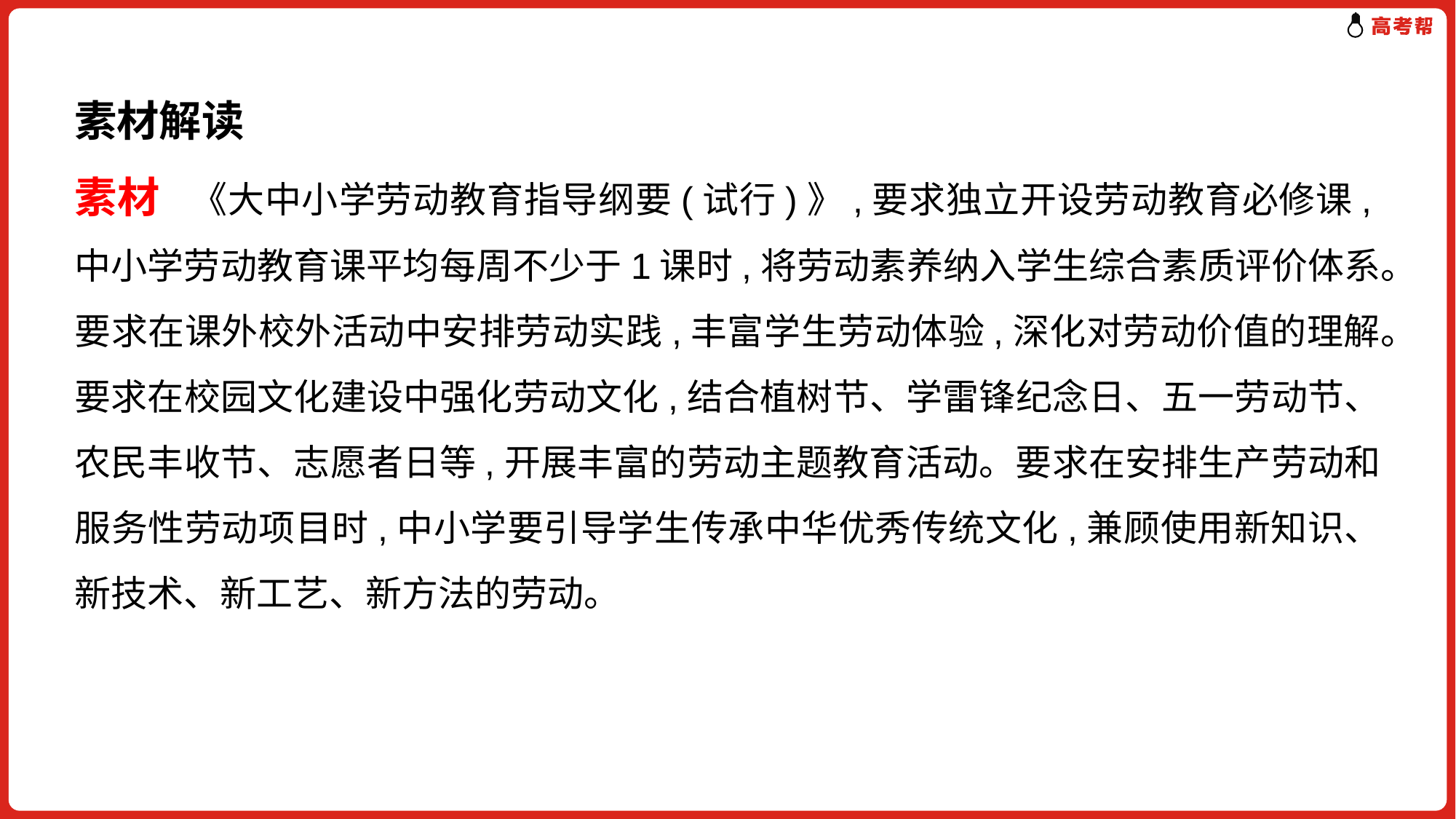

素材解读
素材   《大中小学劳动教育指导纲要(试行)》,要求独立开设劳动教育必修课,中小学劳动教育课平均每周不少于1课时,将劳动素养纳入学生综合素质评价体系。要求在课外校外活动中安排劳动实践,丰富学生劳动体验,深化对劳动价值的理解。要求在校园文化建设中强化劳动文化,结合植树节、学雷锋纪念日、五一劳动节、农民丰收节、志愿者日等,开展丰富的劳动主题教育活动。要求在安排生产劳动和服务性劳动项目时,中小学要引导学生传承中华优秀传统文化,兼顾使用新知识、新技术、新工艺、新方法的劳动。